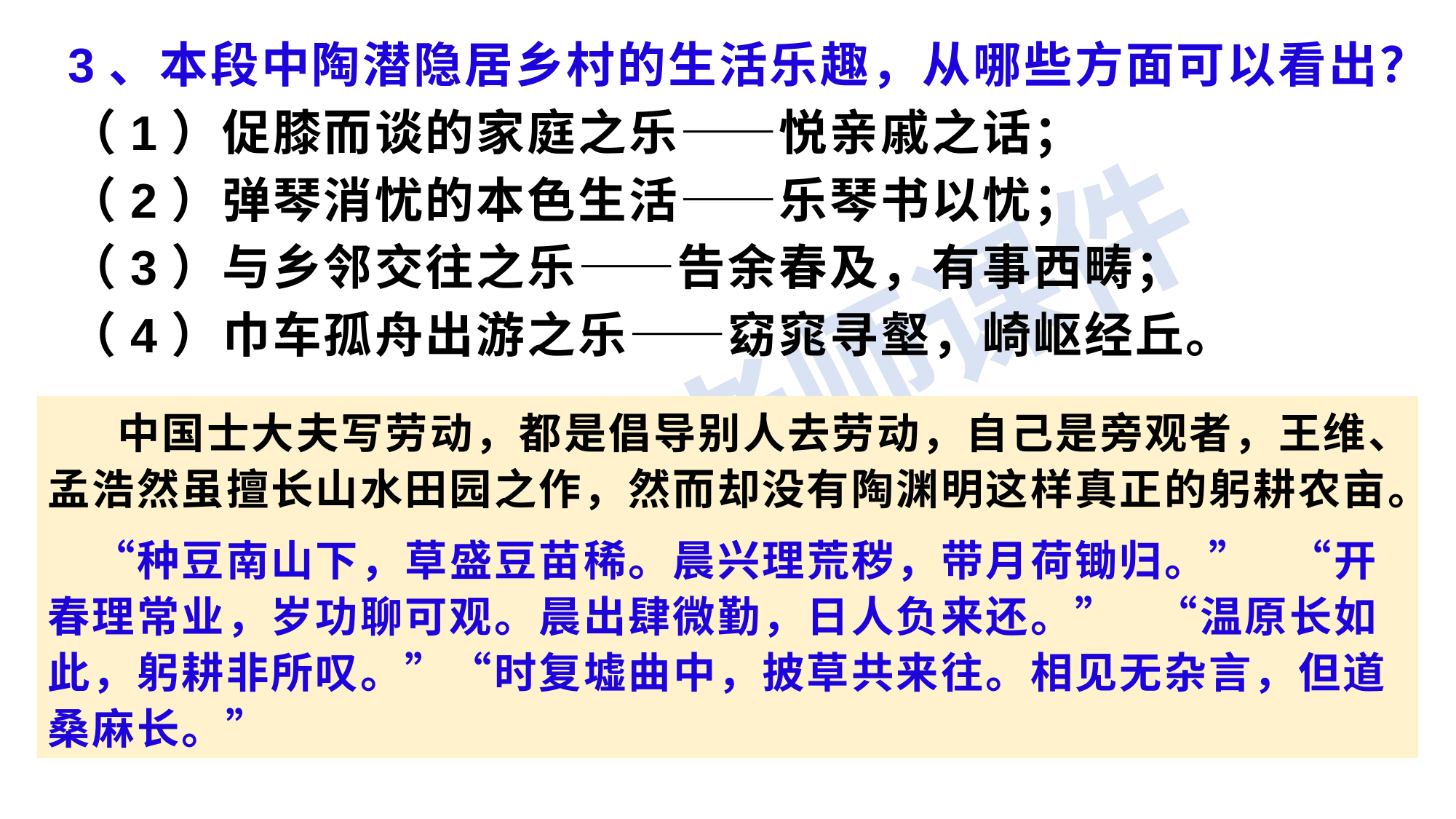

3、本段中陶潜隐居乡村的生活乐趣，从哪些方面可以看出？
（1）促膝而谈的家庭之乐——悦亲戚之话；
（2）弹琴消忧的本色生活——乐琴书以忧；
（3）与乡邻交往之乐——告余春及，有事西畴；
（4）巾车孤舟出游之乐——窈窕寻壑，崎岖经丘。
     中国士大夫写劳动，都是倡导别人去劳动，自己是旁观者，王维、孟浩然虽擅长山水田园之作，然而却没有陶渊明这样真正的躬耕农亩。
　“种豆南山下，草盛豆苗稀。晨兴理荒秽，带月荷锄归。”   “开春理常业，岁功聊可观。晨出肆微勤，日人负来还。”   “温原长如此，躬耕非所叹。”“时复墟曲中，披草共来往。相见无杂言，但道桑麻长。”